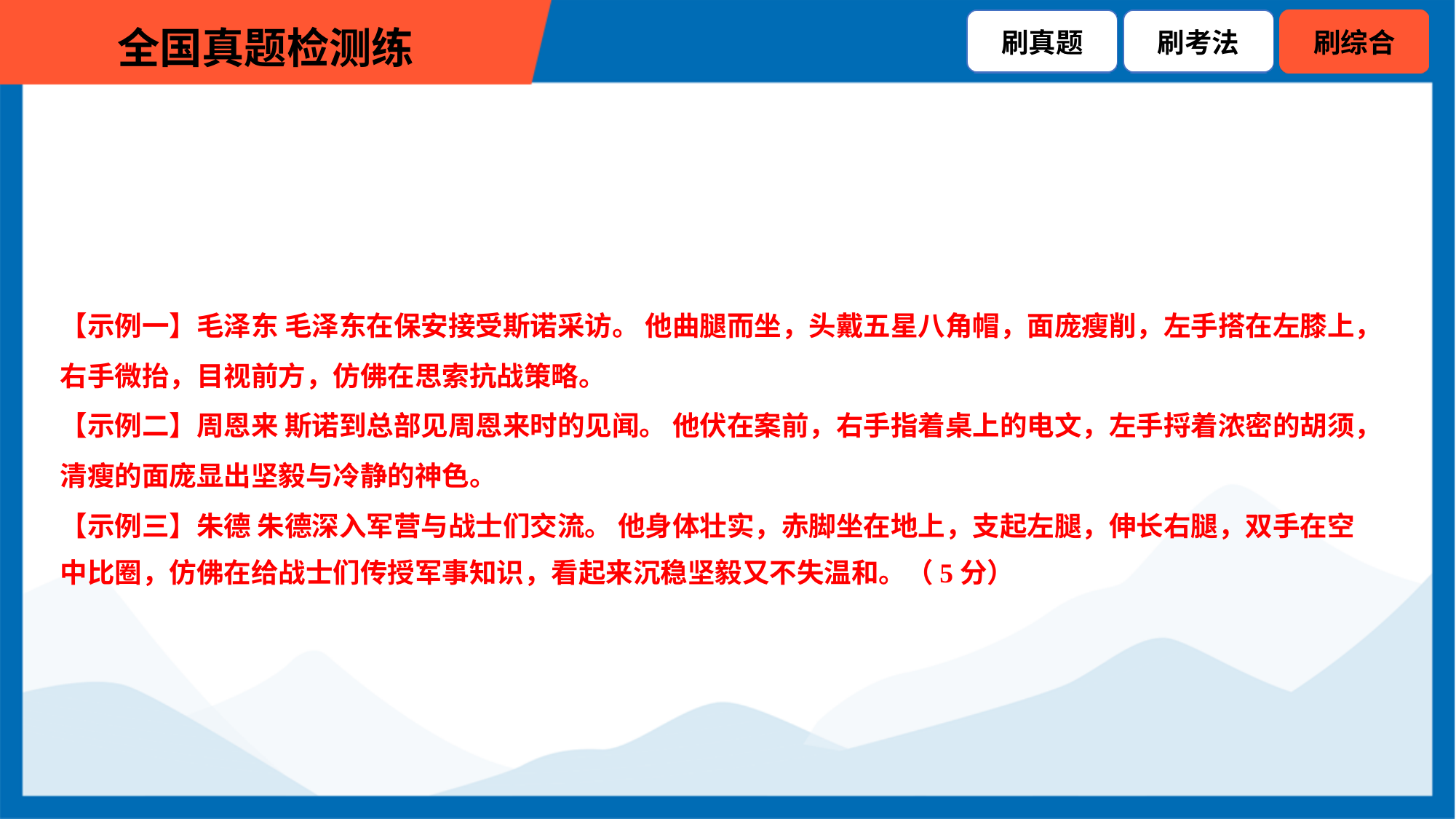

【示例一】毛泽东 毛泽东在保安接受斯诺采访。 他曲腿而坐，头戴五星八角帽，面庞瘦削，左手搭在左膝上，
右手微抬，目视前方，仿佛在思索抗战策略。
【示例二】周恩来 斯诺到总部见周恩来时的见闻。 他伏在案前，右手指着桌上的电文，左手捋着浓密的胡须，
清瘦的面庞显出坚毅与冷静的神色。
【示例三】朱德 朱德深入军营与战士们交流。 他身体壮实，赤脚坐在地上，支起左腿，伸长右腿，双手在空
中比圈，仿佛在给战士们传授军事知识，看起来沉稳坚毅又不失温和。（5分）